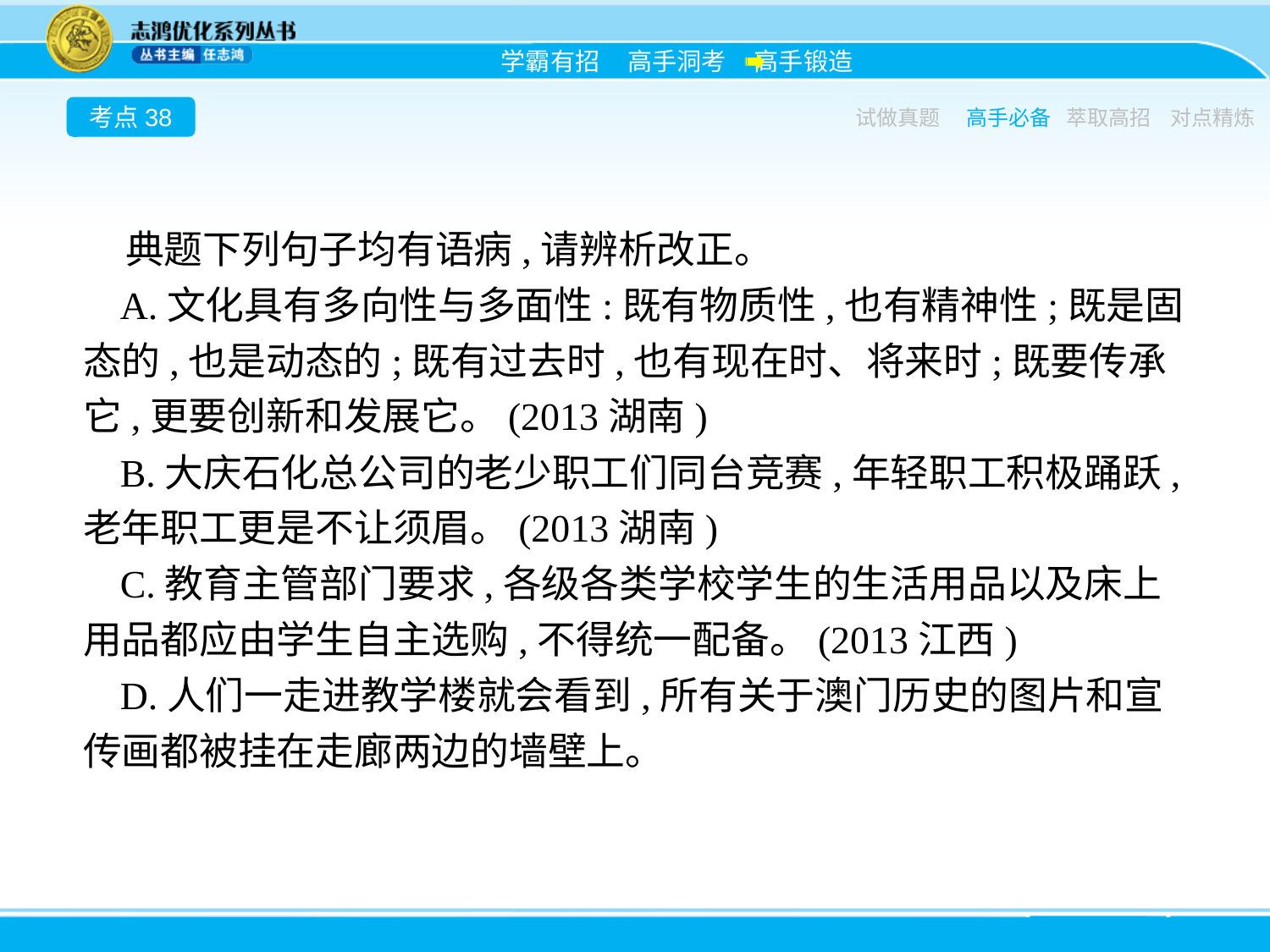

考点38
试做真题
高手必备
萃取高招
对点精炼
典题下列句子均有语病,请辨析改正。
A.文化具有多向性与多面性:既有物质性,也有精神性;既是固态的,也是动态的;既有过去时,也有现在时、将来时;既要传承它,更要创新和发展它。(2013湖南)
B.大庆石化总公司的老少职工们同台竞赛,年轻职工积极踊跃,老年职工更是不让须眉。(2013湖南)
C.教育主管部门要求,各级各类学校学生的生活用品以及床上用品都应由学生自主选购,不得统一配备。(2013江西)
D.人们一走进教学楼就会看到,所有关于澳门历史的图片和宣传画都被挂在走廊两边的墙壁上。